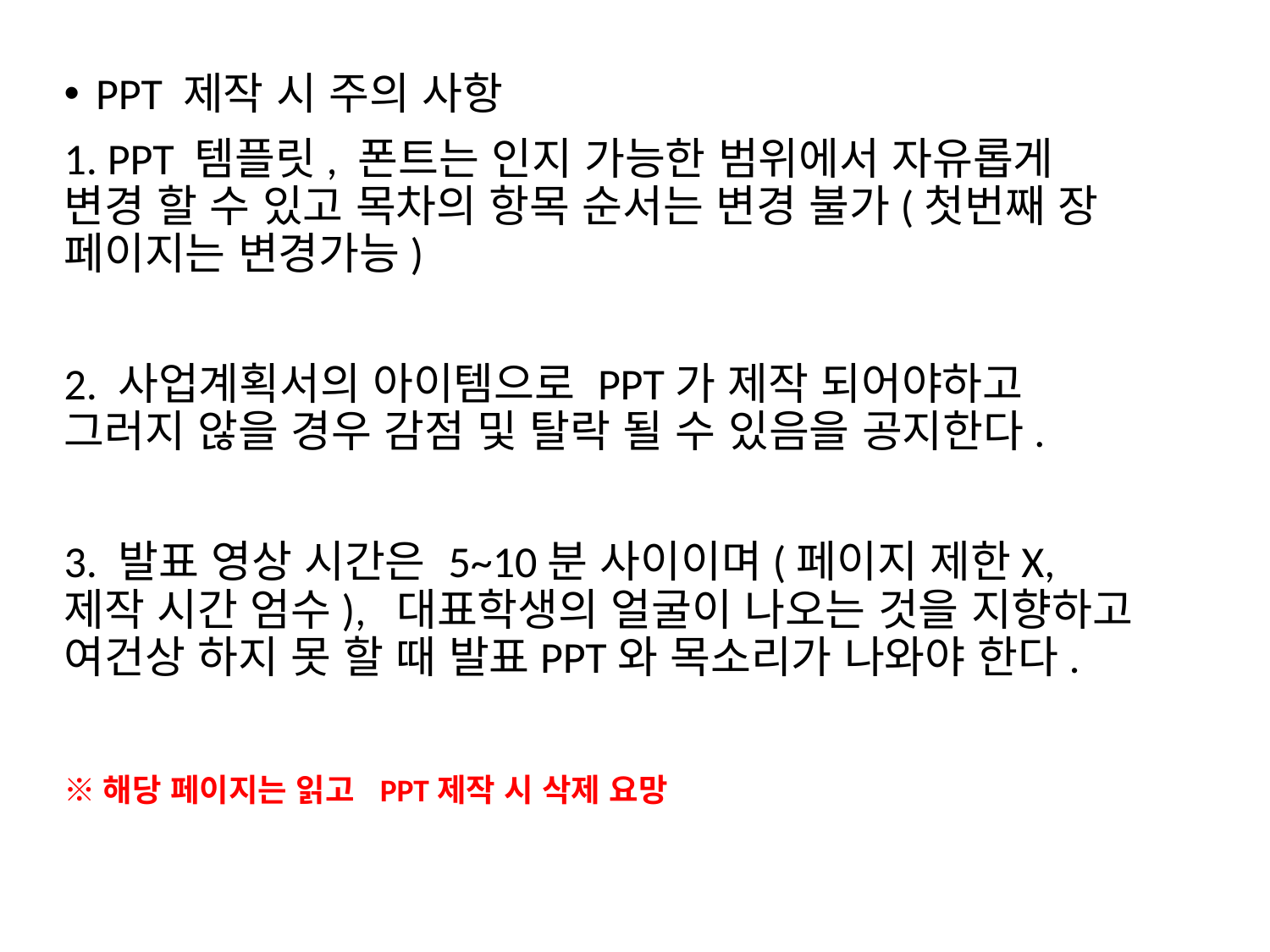

PPT 제작 시 주의 사항
1. PPT 템플릿, 폰트는 인지 가능한 범위에서 자유롭게
변경 할 수 있고 목차의 항목 순서는 변경 불가(첫번째 장 페이지는 변경가능)

2. 사업계획서의 아이템으로 PPT가 제작 되어야하고
그러지 않을 경우 감점 및 탈락 될 수 있음을 공지한다.

3. 발표 영상 시간은 5~10분 사이이며(페이지 제한X, 제작 시간 엄수),  대표학생의 얼굴이 나오는 것을 지향하고 여건상 하지 못 할 때 발표PPT와 목소리가 나와야 한다.

※해당 페이지는 읽고  PPT제작 시 삭제 요망